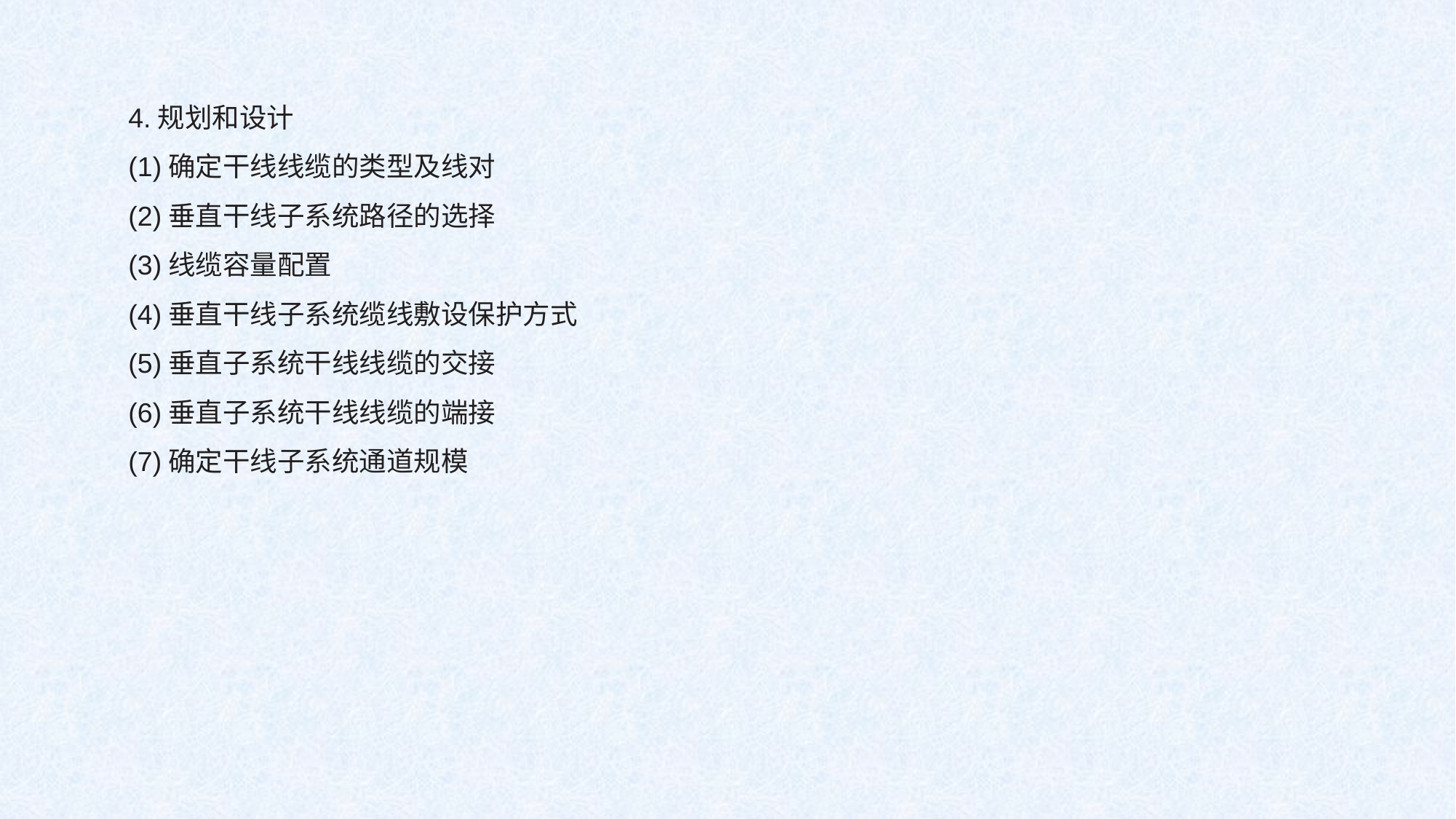

4.规划和设计
(1)确定干线线缆的类型及线对
(2)垂直干线子系统路径的选择
(3)线缆容量配置
(4)垂直干线子系统缆线敷设保护方式
(5)垂直子系统干线线缆的交接
(6)垂直子系统干线线缆的端接
(7)确定干线子系统通道规模